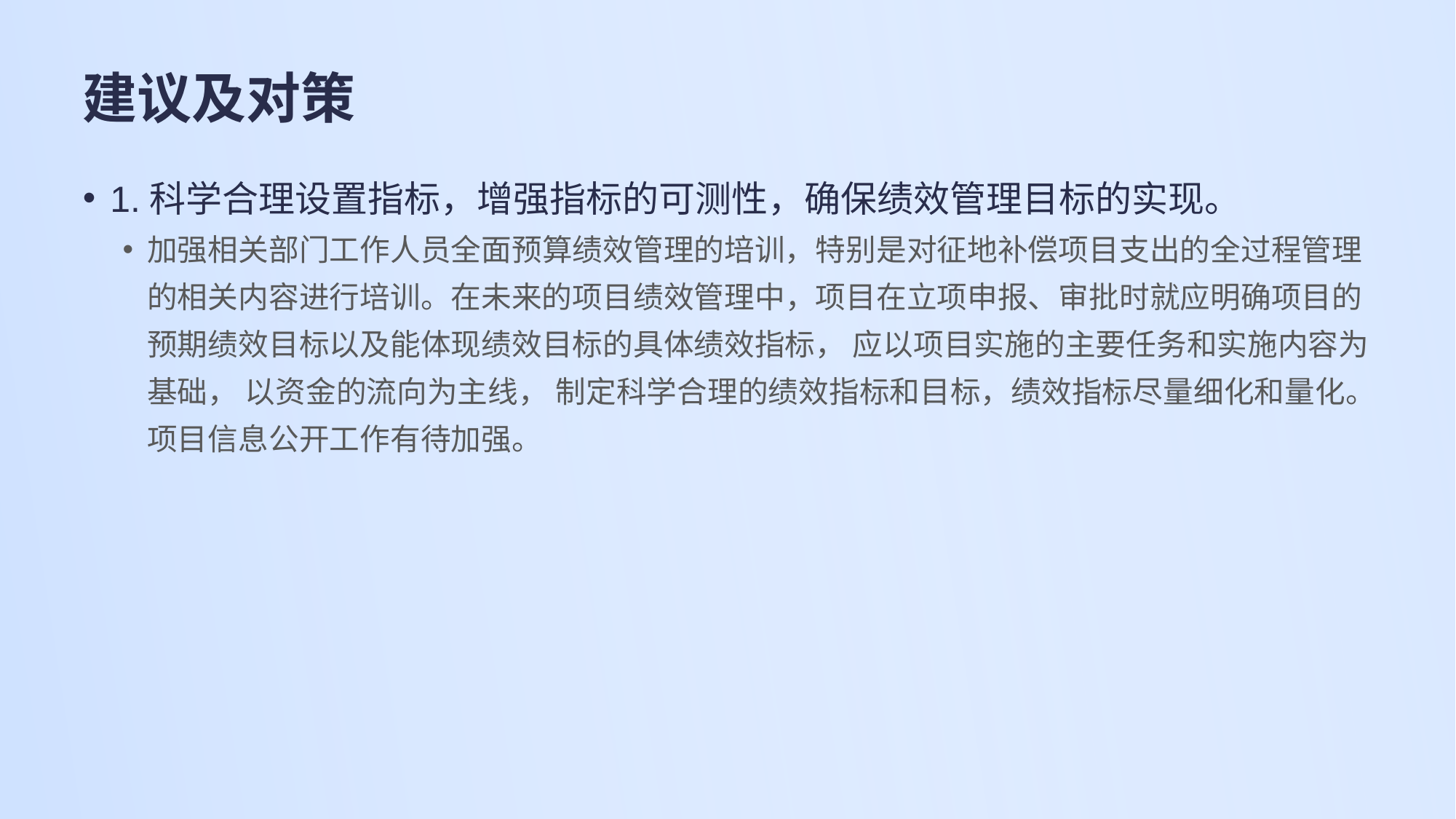

# 建议及对策
1.科学合理设置指标，增强指标的可测性，确保绩效管理目标的实现。
加强相关部门工作人员全面预算绩效管理的培训，特别是对征地补偿项目支出的全过程管理的相关内容进行培训。在未来的项目绩效管理中，项目在立项申报、审批时就应明确项目的预期绩效目标以及能体现绩效目标的具体绩效指标， 应以项目实施的主要任务和实施内容为基础， 以资金的流向为主线， 制定科学合理的绩效指标和目标，绩效指标尽量细化和量化。项目信息公开工作有待加强。